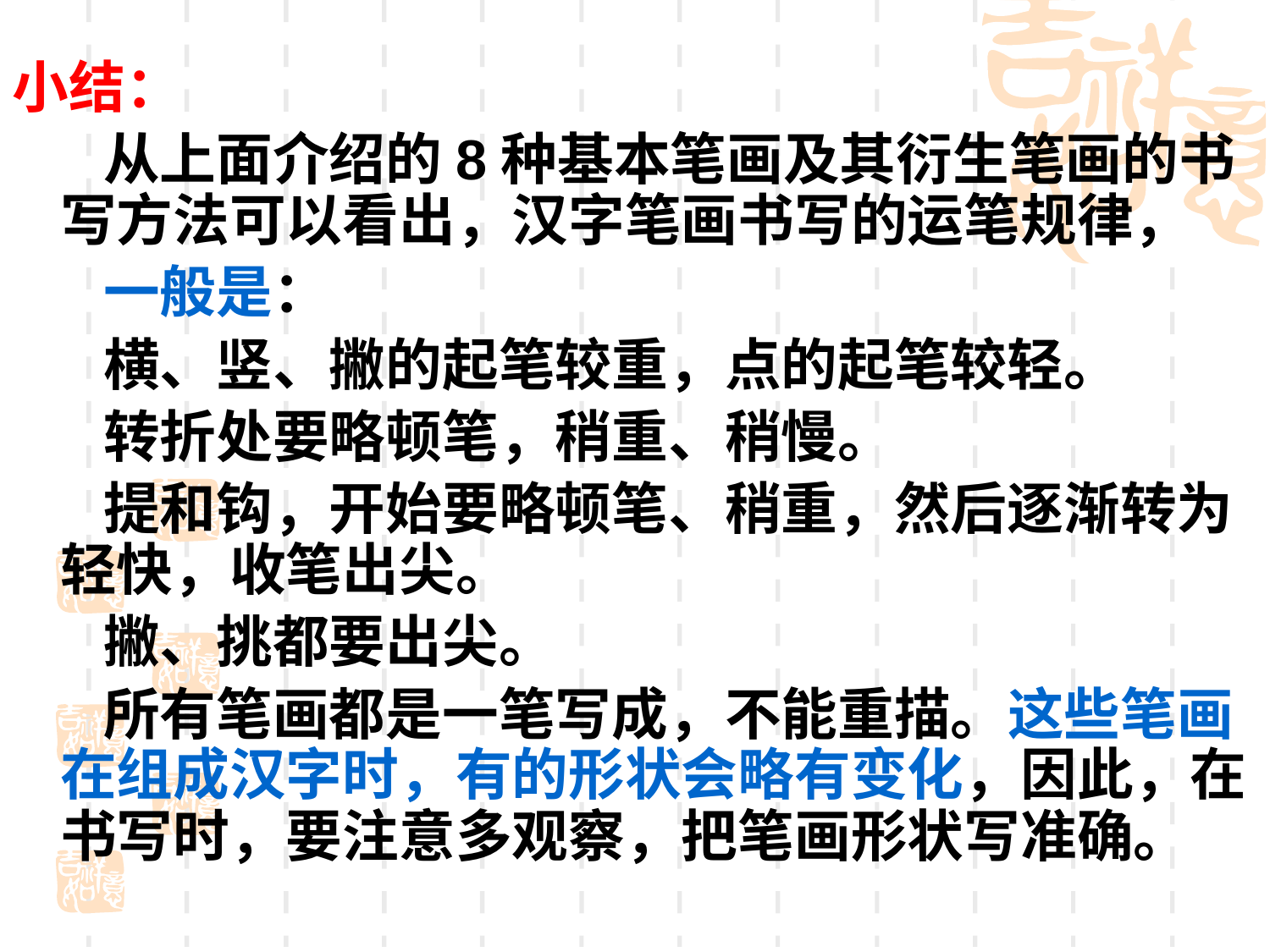

小结：
      从上面介绍的8种基本笔画及其衍生笔画的书写方法可以看出，汉字笔画书写的运笔规律，
      一般是：
      横、竖、撇的起笔较重，点的起笔较轻。
      转折处要略顿笔，稍重、稍慢。
      提和钩，开始要略顿笔、稍重，然后逐渐转为轻快，收笔出尖。
      撇、挑都要出尖。
      所有笔画都是一笔写成，不能重描。这些笔画在组成汉字时，有的形状会略有变化，因此，在书写时，要注意多观察，把笔画形状写准确。